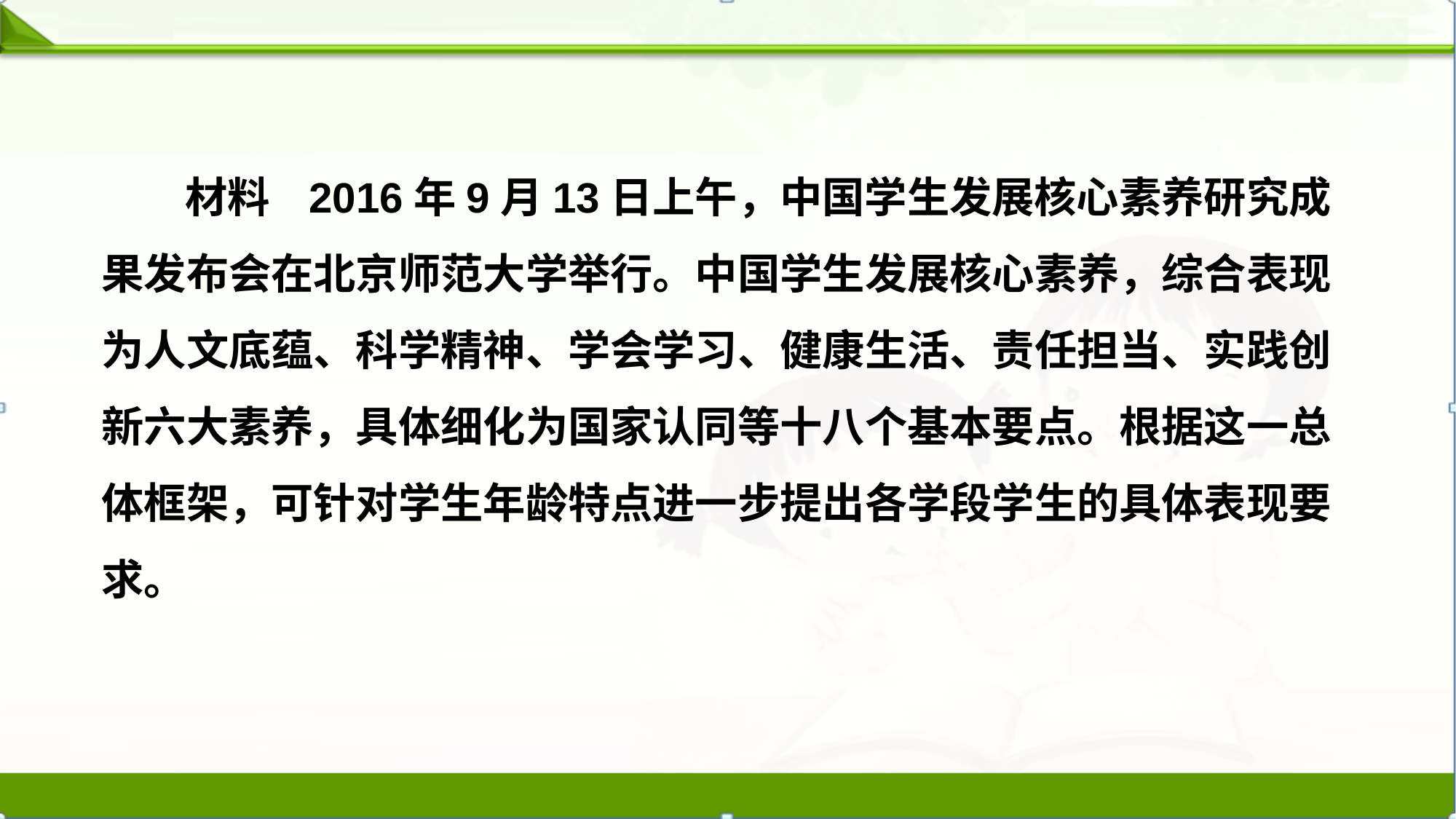

材料   2016年9月13日上午，中国学生发展核心素养研究成果发布会在北京师范大学举行。中国学生发展核心素养，综合表现为人文底蕴、科学精神、学会学习、健康生活、责任担当、实践创新六大素养，具体细化为国家认同等十八个基本要点。根据这一总体框架，可针对学生年龄特点进一步提出各学段学生的具体表现要求。